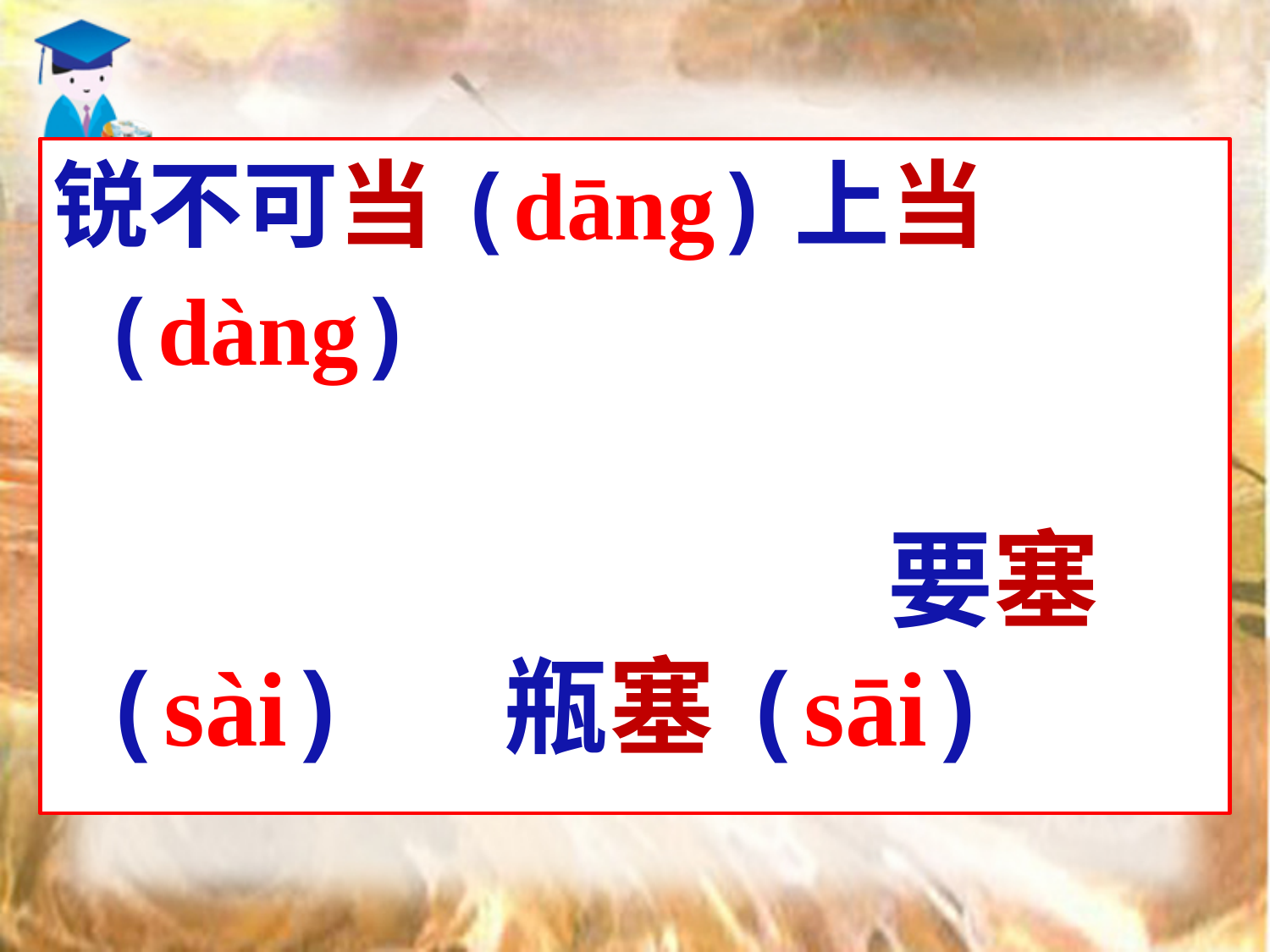

锐不可当(dāng)上当(dàng)                                           要塞(sài)  瓶塞(sāi)                                                阻塞(sè)塞(sāi)住漏洞                                       塞(sài)外 闭塞(sè)                                           塞(sāi)子 堵塞(sè)